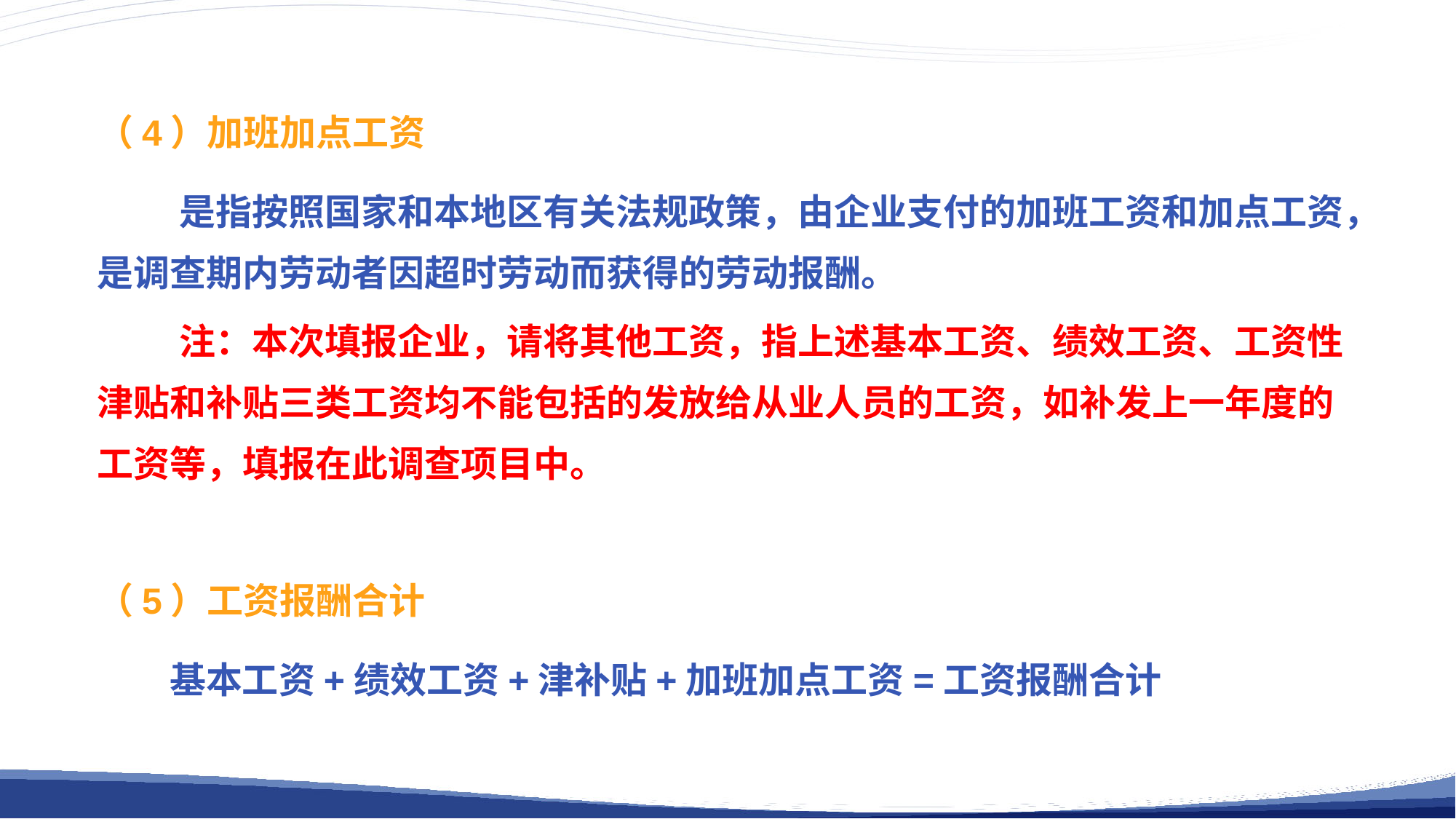

（4）加班加点工资
         是指按照国家和本地区有关法规政策，由企业支付的加班工资和加点工资，是调查期内劳动者因超时劳动而获得的劳动报酬。
         注：本次填报企业，请将其他工资，指上述基本工资、绩效工资、工资性津贴和补贴三类工资均不能包括的发放给从业人员的工资，如补发上一年度的工资等，填报在此调查项目中。

（5）工资报酬合计
基本工资+绩效工资+津补贴+加班加点工资=工资报酬合计